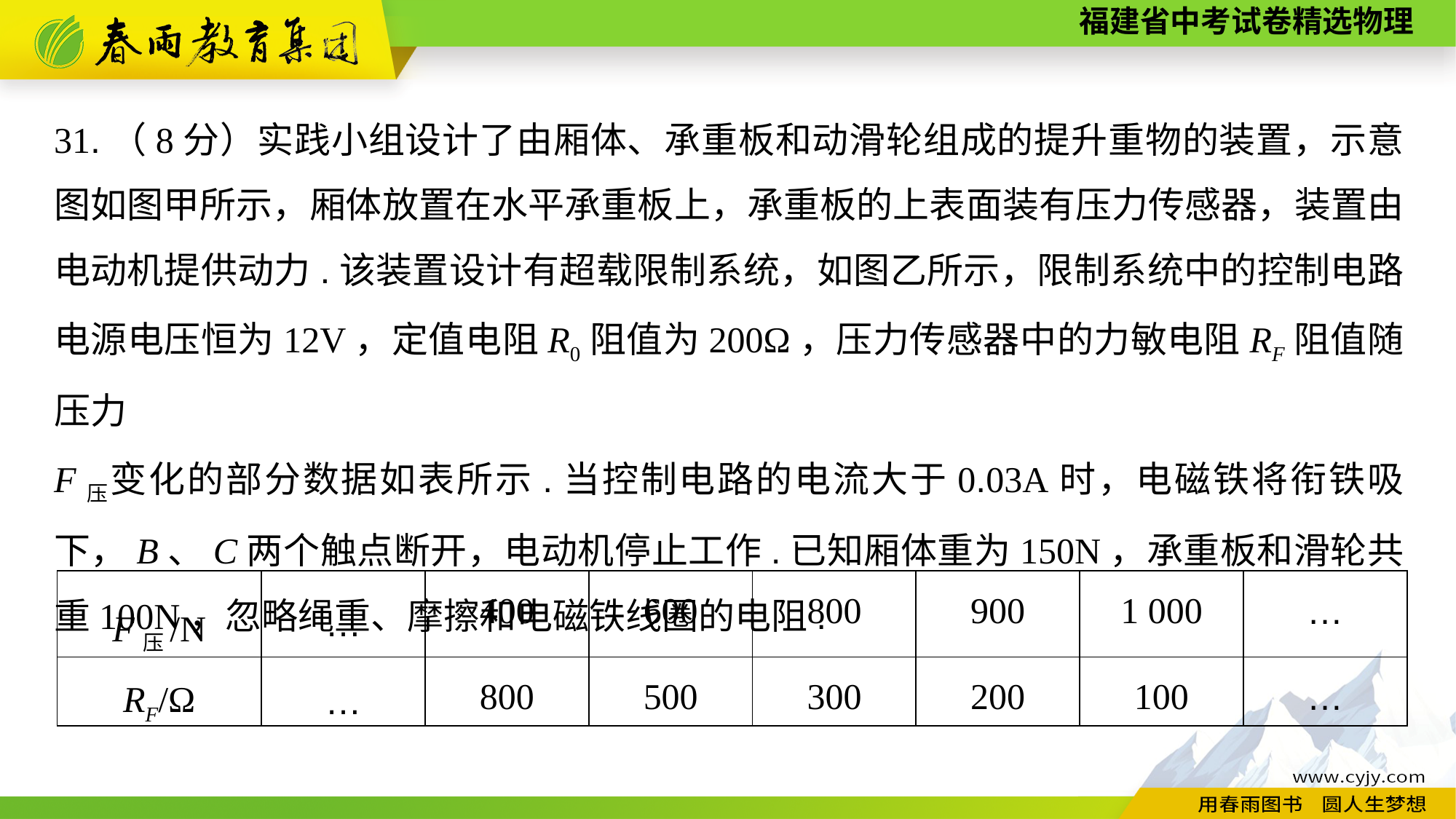

31.（8分）实践小组设计了由厢体、承重板和动滑轮组成的提升重物的装置，示意图如图甲所示，厢体放置在水平承重板上，承重板的上表面装有压力传感器，装置由电动机提供动力.该装置设计有超载限制系统，如图乙所示，限制系统中的控制电路电源电压恒为12V，定值电阻R0阻值为200Ω，压力传感器中的力敏电阻RF阻值随压力
F压变化的部分数据如表所示.当控制电路的电流大于0.03A时，电磁铁将衔铁吸下，B、C两个触点断开，电动机停止工作.已知厢体重为150N，承重板和滑轮共重100N，忽略绳重、摩擦和电磁铁线圈的电阻.
| F压/N | … | 400 | 600 | 800 | 900 | 1 000 | … |
| --- | --- | --- | --- | --- | --- | --- | --- |
| RF/Ω | … | 800 | 500 | 300 | 200 | 100 | … |